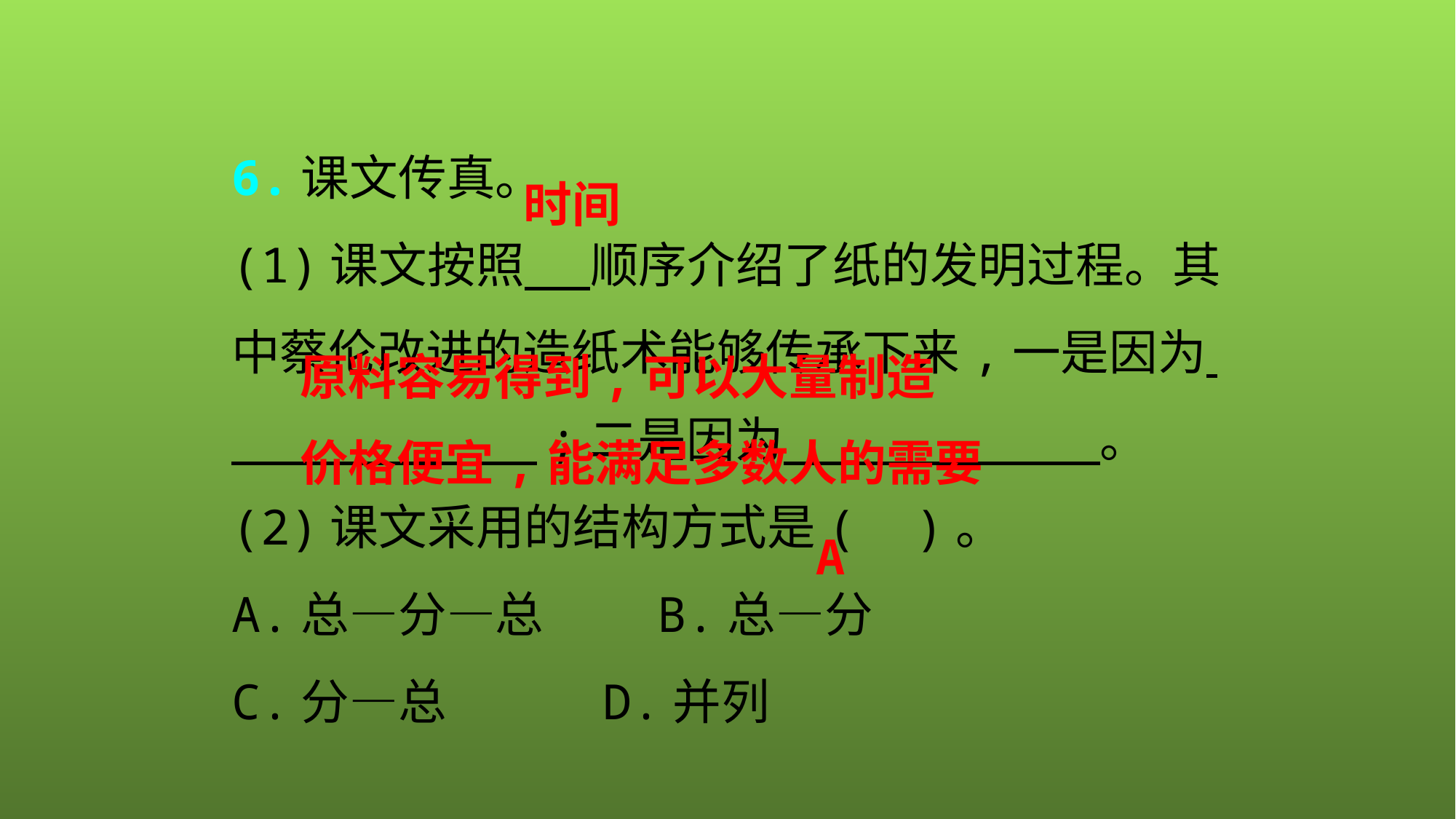

6.课文传真。
(1)课文按照      顺序介绍了纸的发明过程。其中蔡伦改进的造纸术能够传承下来,一是因为                              ;二是因为                             。
(2)课文采用的结构方式是(  )。
A.总—分—总	        B.总—分
C.分—总	             D.并列
时间
原料容易得到,可以大量制造
价格便宜,能满足多数人的需要
A